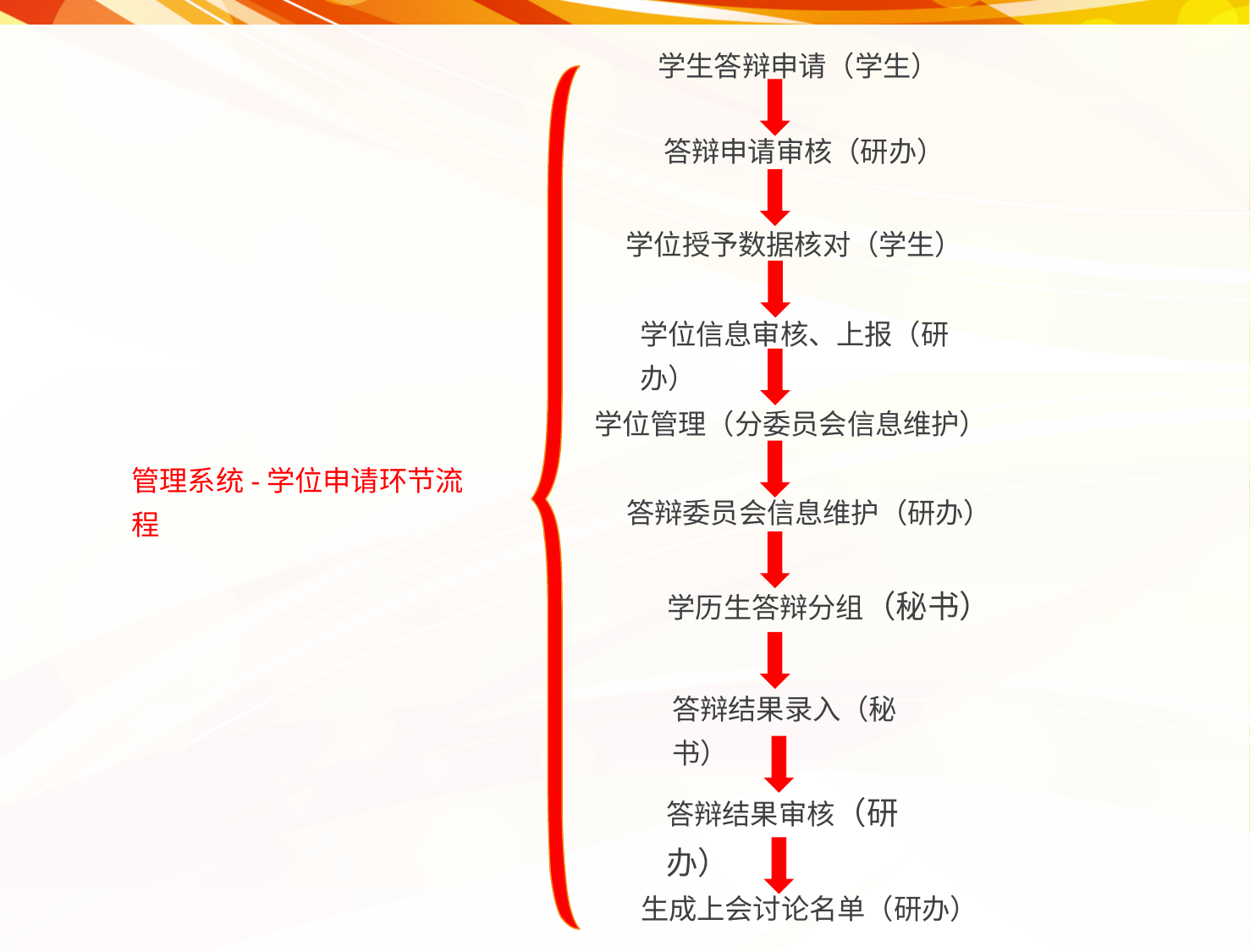

学生答辩申请（学生）

答辩申请审核（研办）

学位授予数据核对（学生）

学位信息审核、上报（研办）

学位管理（分委员会信息维护）

管理系统-学位申请环节流程
答辩委员会信息维护（研办）

学历生答辩分组（秘书）

答辩结果录入（秘书）

答辩结果审核（研办）

生成上会讨论名单（研办）